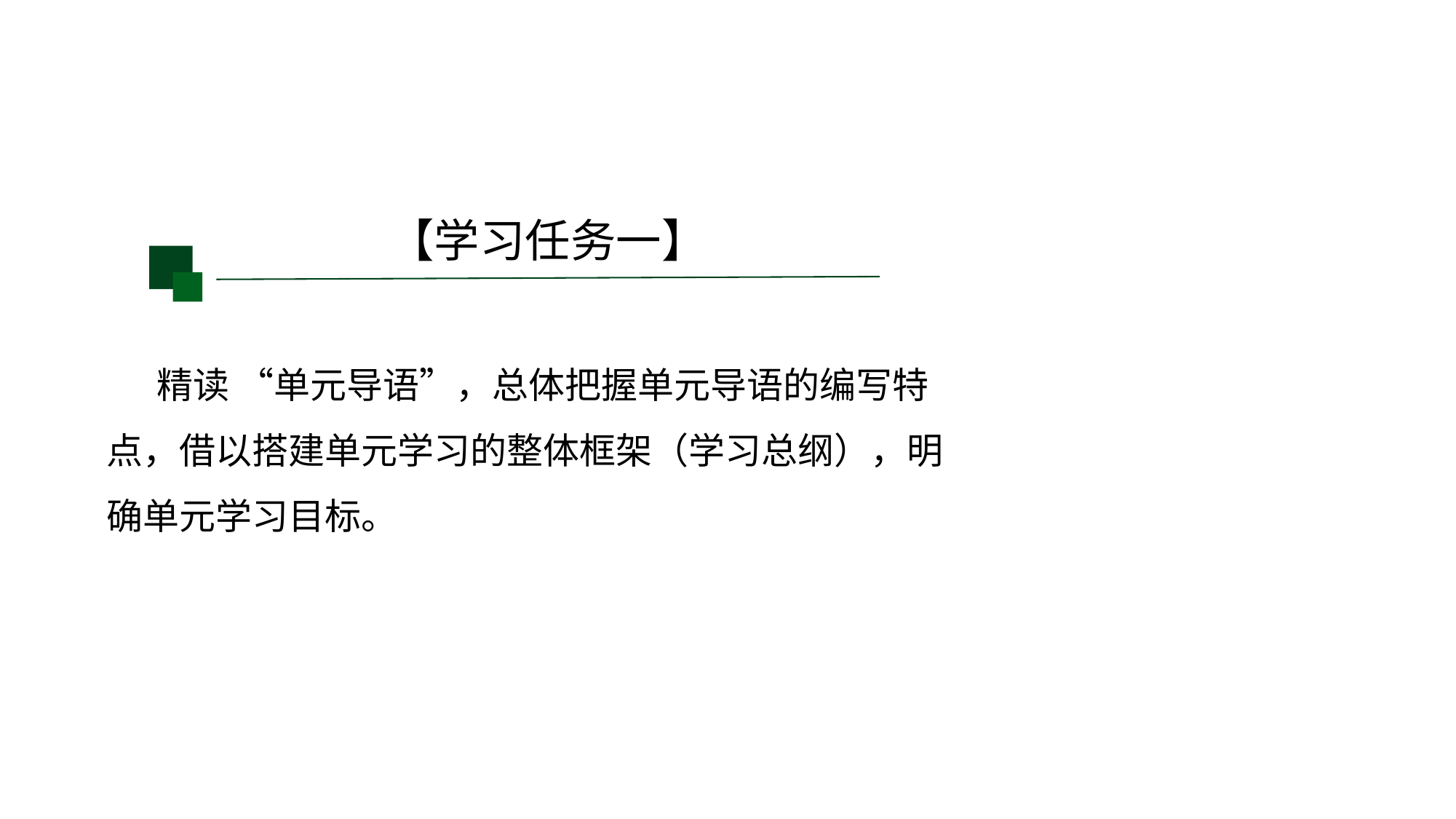

【学习任务一】

     精读 “单元导语”，总体把握单元导语的编写特点，借以搭建单元学习的整体框架（学习总纲），明确单元学习目标。